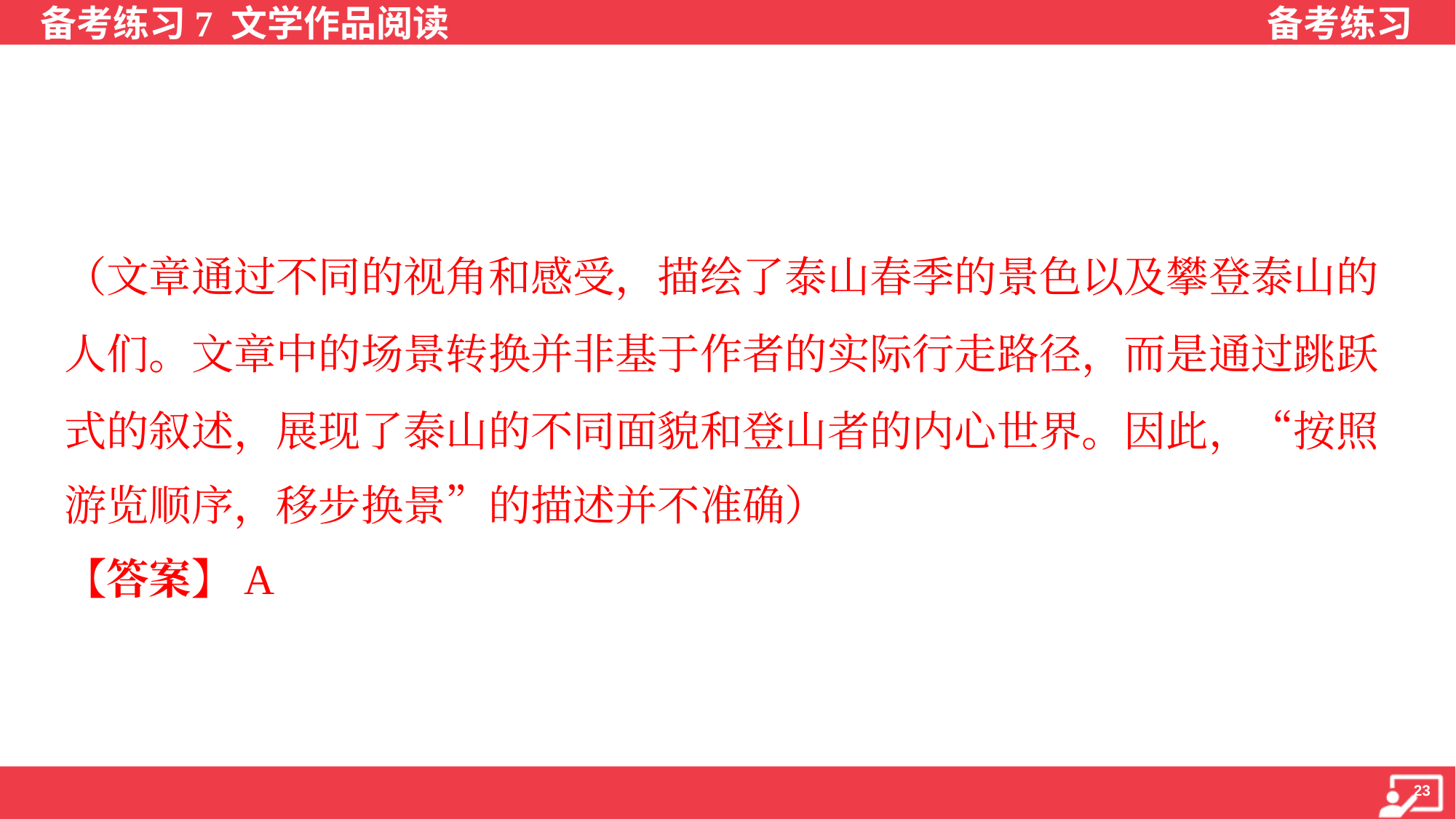

（文章通过不同的视角和感受，描绘了泰山春季的景色以及攀登泰山的
人们。文章中的场景转换并非基于作者的实际行走路径，而是通过跳跃
式的叙述，展现了泰山的不同面貌和登山者的内心世界。因此，“按照
游览顺序，移步换景”的描述并不准确）
【答案】A